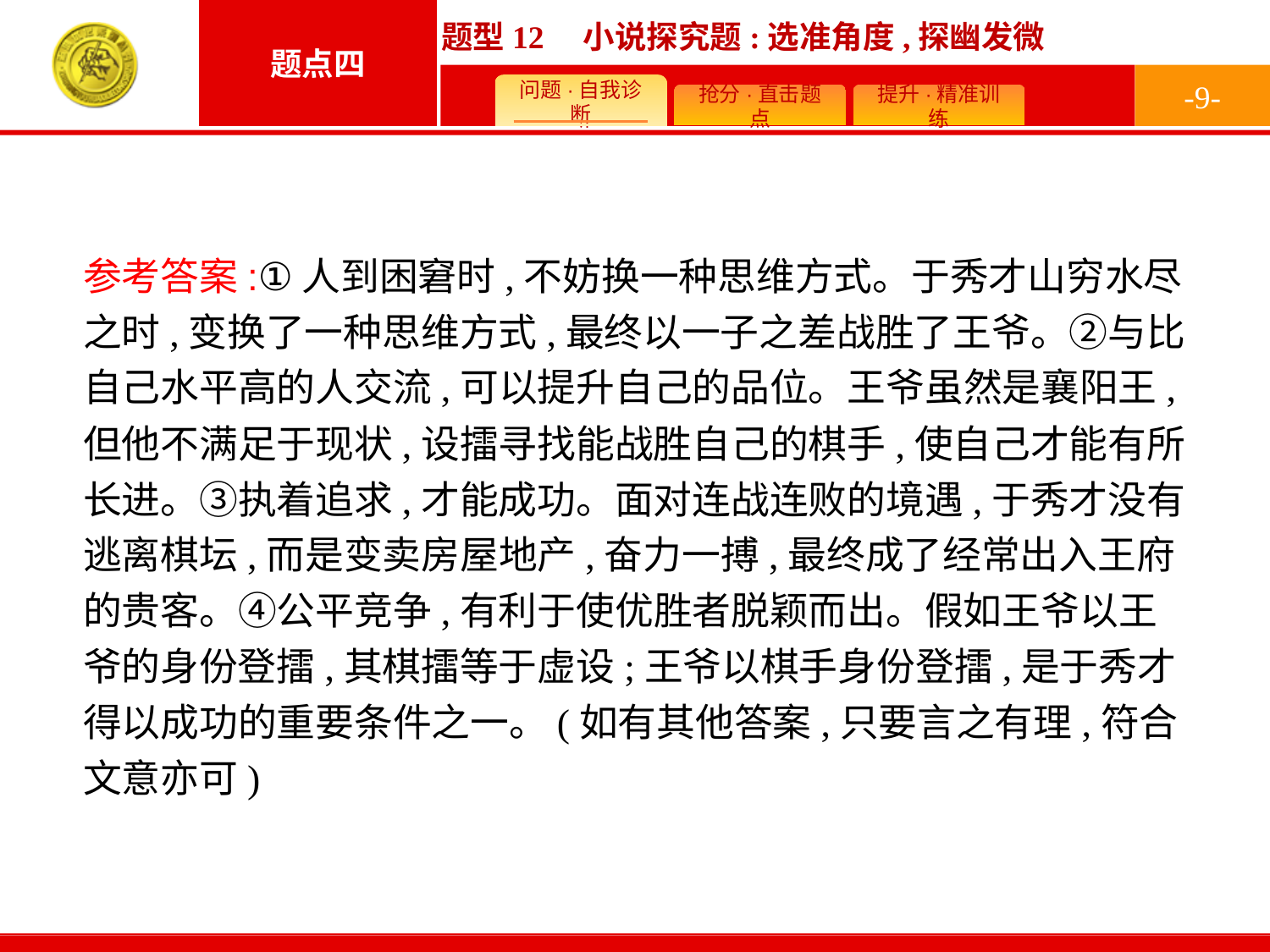

-9-
参考答案:①人到困窘时,不妨换一种思维方式。于秀才山穷水尽之时,变换了一种思维方式,最终以一子之差战胜了王爷。②与比自己水平高的人交流,可以提升自己的品位。王爷虽然是襄阳王,但他不满足于现状,设擂寻找能战胜自己的棋手,使自己才能有所长进。③执着追求,才能成功。面对连战连败的境遇,于秀才没有逃离棋坛,而是变卖房屋地产,奋力一搏,最终成了经常出入王府的贵客。④公平竞争,有利于使优胜者脱颖而出。假如王爷以王爷的身份登擂,其棋擂等于虚设;王爷以棋手身份登擂,是于秀才得以成功的重要条件之一。(如有其他答案,只要言之有理,符合文意亦可)